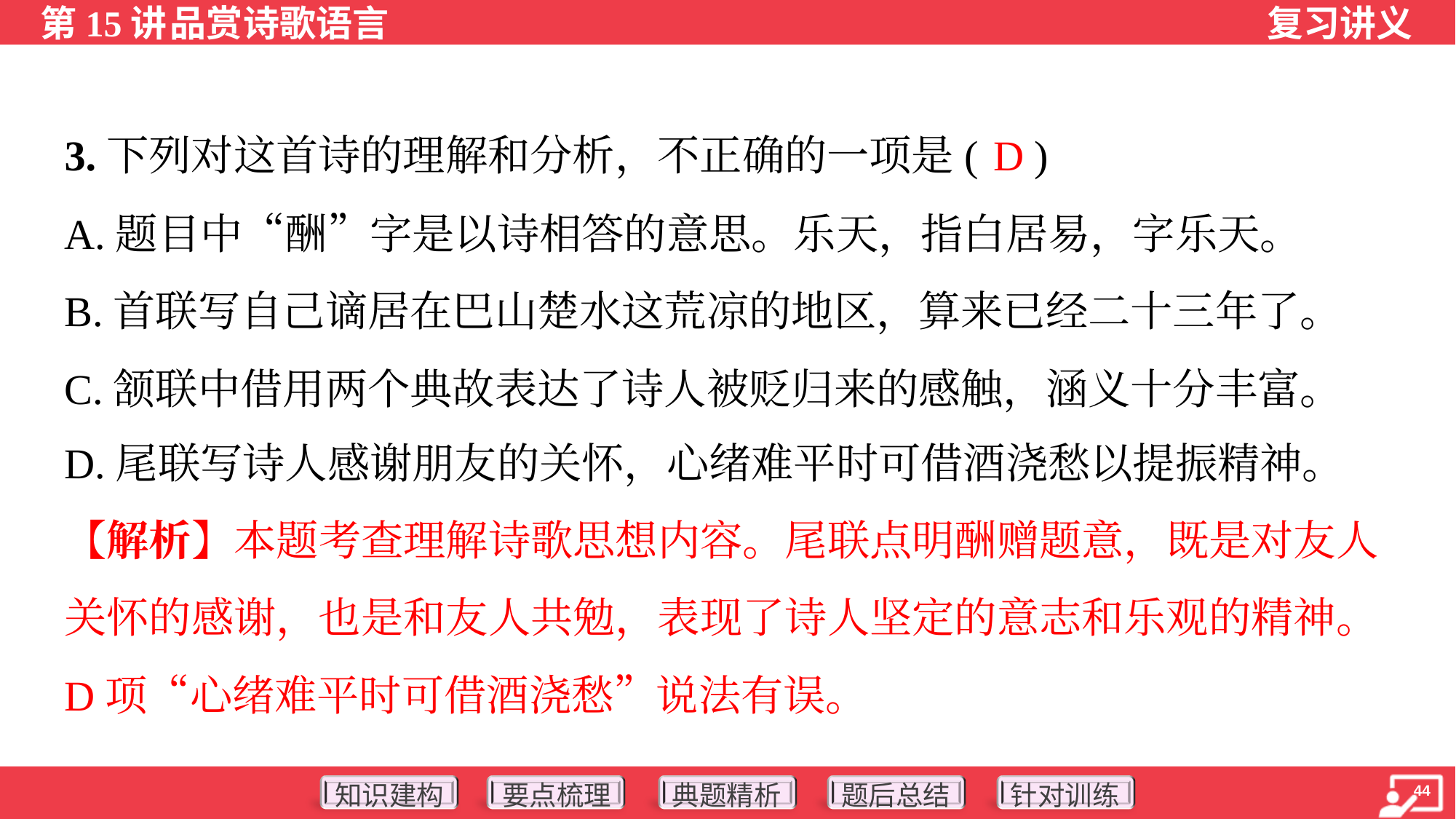

D
3.下列对这首诗的理解和分析，不正确的一项是(     )
A.题目中“酬”字是以诗相答的意思。乐天，指白居易，字乐天。
B.首联写自己谪居在巴山楚水这荒凉的地区，算来已经二十三年了。
C.颔联中借用两个典故表达了诗人被贬归来的感触，涵义十分丰富。
D.尾联写诗人感谢朋友的关怀，心绪难平时可借酒浇愁以提振精神。
【解析】本题考查理解诗歌思想内容。尾联点明酬赠题意，既是对友人
关怀的感谢，也是和友人共勉，表现了诗人坚定的意志和乐观的精神。
D项“心绪难平时可借酒浇愁”说法有误。